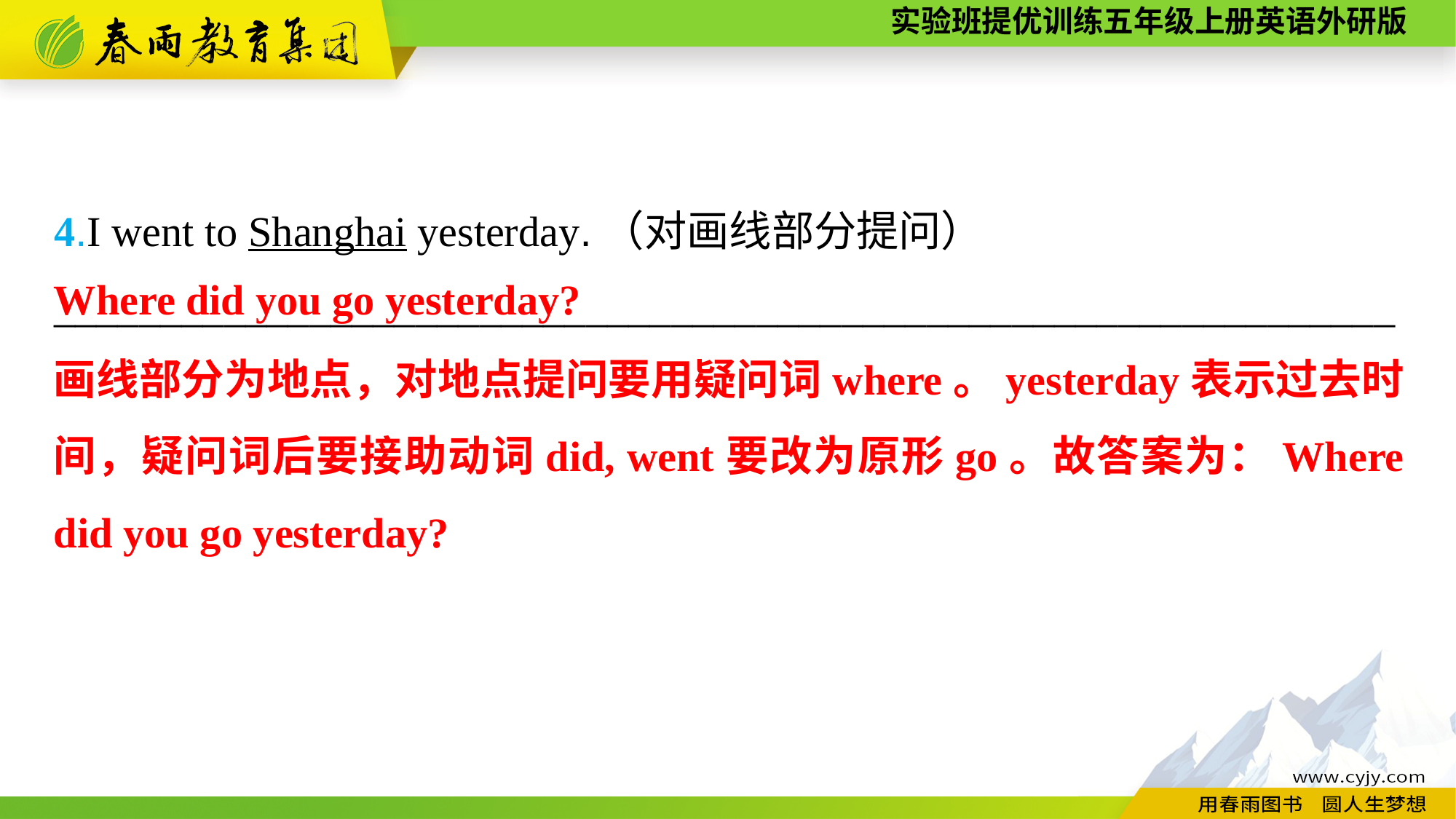

4.I went to Shanghai yesterday.（对画线部分提问）
_______________________________________________________________
Where did you go yesterday?
画线部分为地点，对地点提问要用疑问词where。yesterday表示过去时间，疑问词后要接助动词did, went要改为原形go。故答案为：Where did you go yesterday?